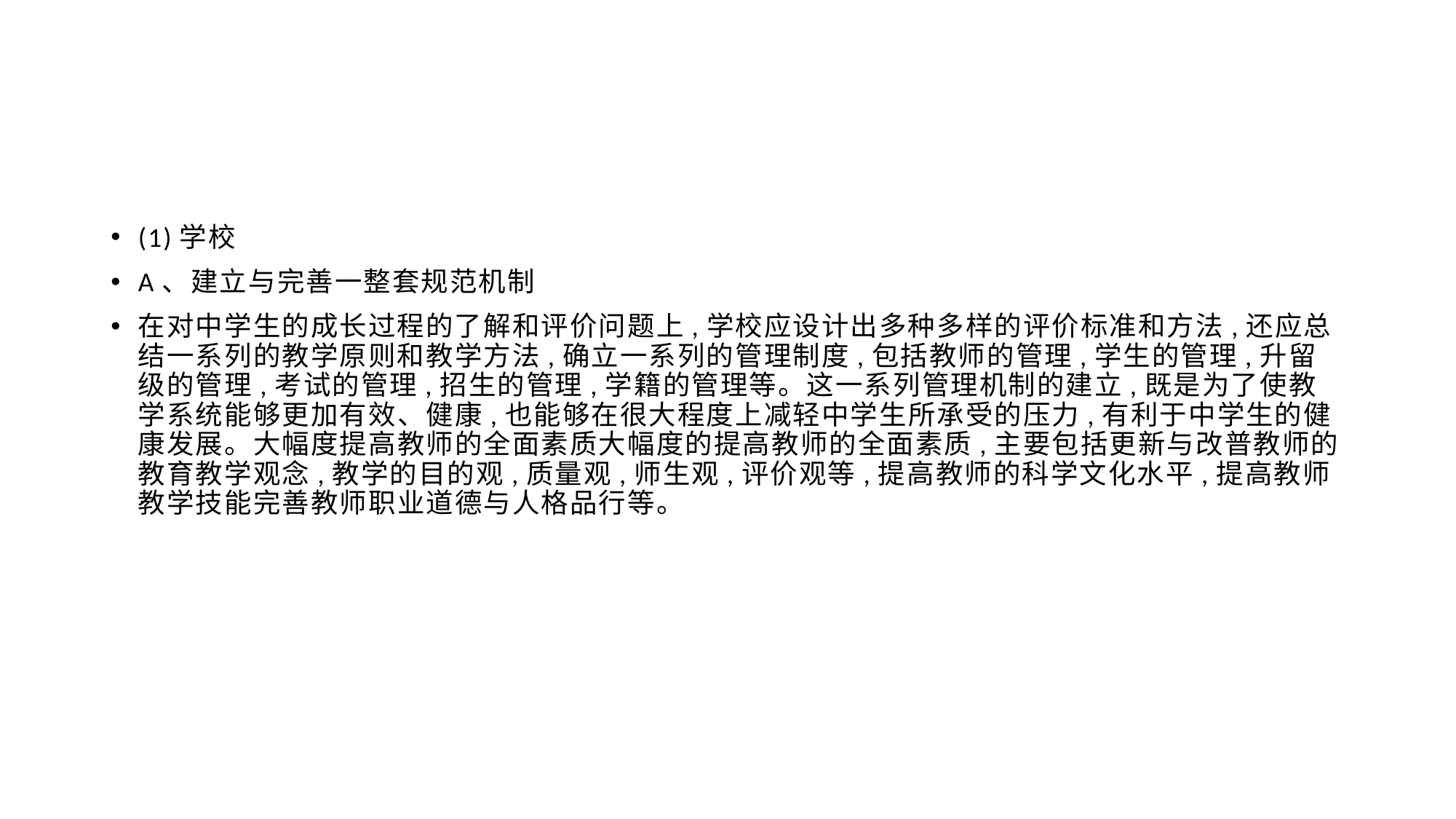

#
(1)学校
A、建立与完善一整套规范机制
在对中学生的成长过程的了解和评价问题上,学校应设计出多种多样的评价标准和方法,还应总结一系列的教学原则和教学方法,确立一系列的管理制度,包括教师的管理,学生的管理,升留级的管理,考试的管理,招生的管理,学籍的管理等。这一系列管理机制的建立,既是为了使教学系统能够更加有效、健康,也能够在很大程度上减轻中学生所承受的压力,有利于中学生的健康发展。大幅度提高教师的全面素质大幅度的提高教师的全面素质,主要包括更新与改普教师的教育教学观念,教学的目的观,质量观,师生观,评价观等,提高教师的科学文化水平,提高教师教学技能完善教师职业道德与人格品行等。